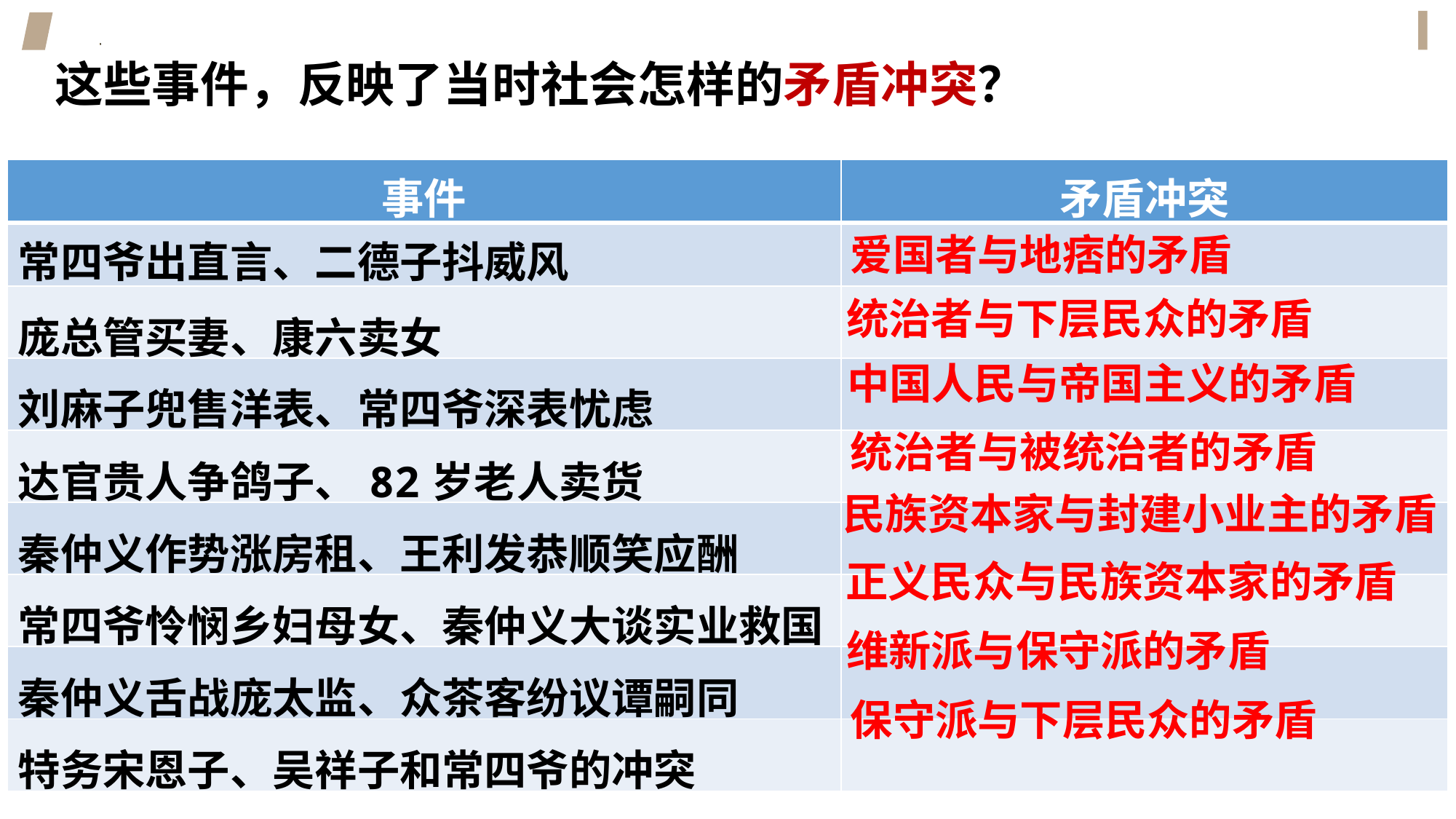

这些事件，反映了当时社会怎样的矛盾冲突？
| 事件 | 矛盾冲突 |
| --- | --- |
| 常四爷出直言、二德子抖威风 |  |
| 庞总管买妻、康六卖女 |  |
| 刘麻子兜售洋表、常四爷深表忧虑 |  |
| 达官贵人争鸽子、82岁老人卖货 |  |
| 秦仲义作势涨房租、王利发恭顺笑应酬 |  |
| 常四爷怜悯乡妇母女、秦仲义大谈实业救国 |  |
| 秦仲义舌战庞太监、众茶客纷议谭嗣同 |  |
| 特务宋恩子、吴祥子和常四爷的冲突 |  |
爱国者与地痞的矛盾
统治者与下层民众的矛盾
中国人民与帝国主义的矛盾
统治者与被统治者的矛盾
民族资本家与封建小业主的矛盾
正义民众与民族资本家的矛盾
维新派与保守派的矛盾
保守派与下层民众的矛盾